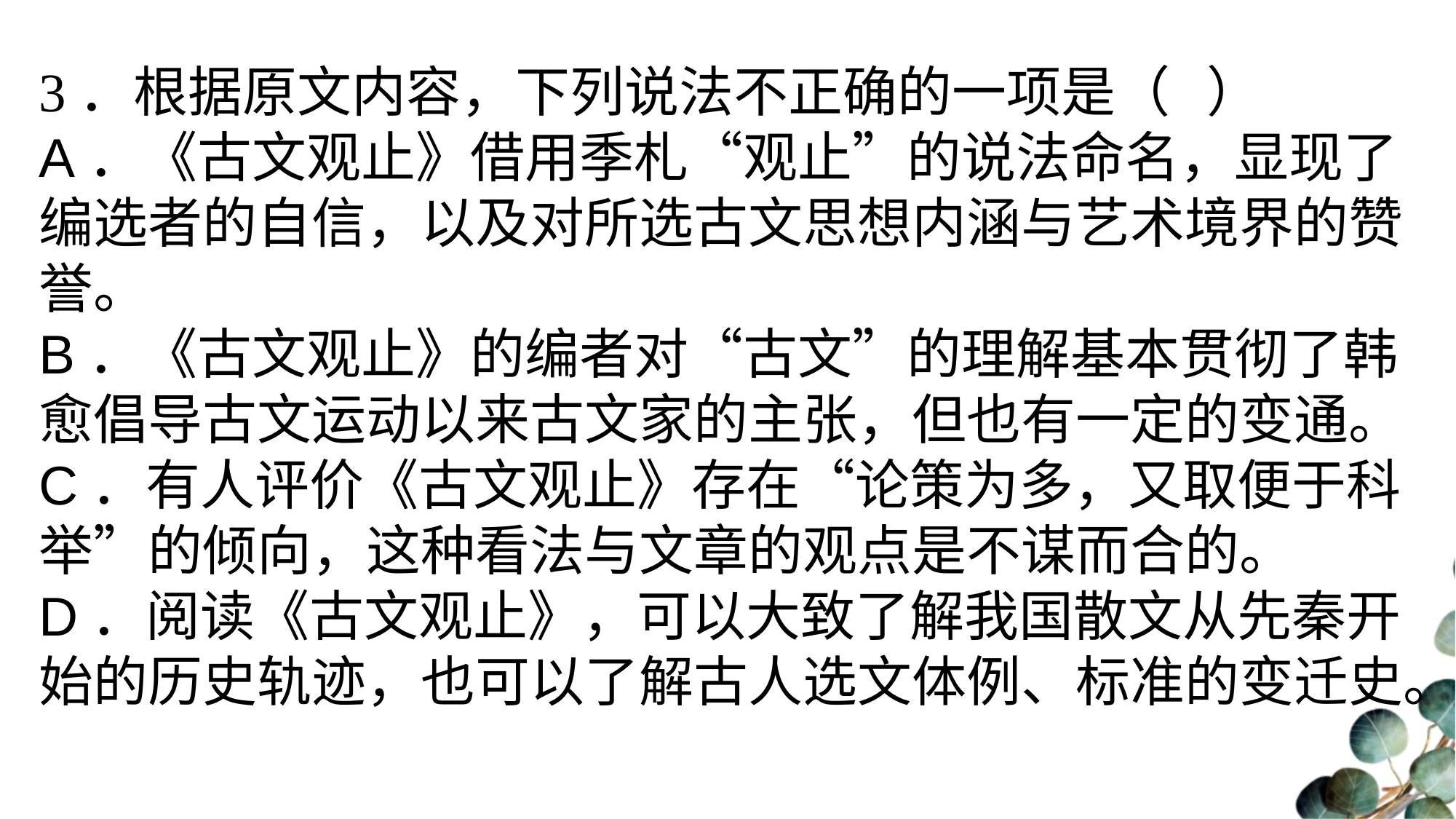

3．根据原文内容，下列说法不正确的一项是（   ）A．《古文观止》借用季札“观止”的说法命名，显现了编选者的自信，以及对所选古文思想内涵与艺术境界的赞誉。B．《古文观止》的编者对“古文”的理解基本贯彻了韩愈倡导古文运动以来古文家的主张，但也有一定的变通。C．有人评价《古文观止》存在“论策为多，又取便于科举”的倾向，这种看法与文章的观点是不谋而合的。D．阅读《古文观止》，可以大致了解我国散文从先秦开始的历史轨迹，也可以了解古人选文体例、标准的变迁史。